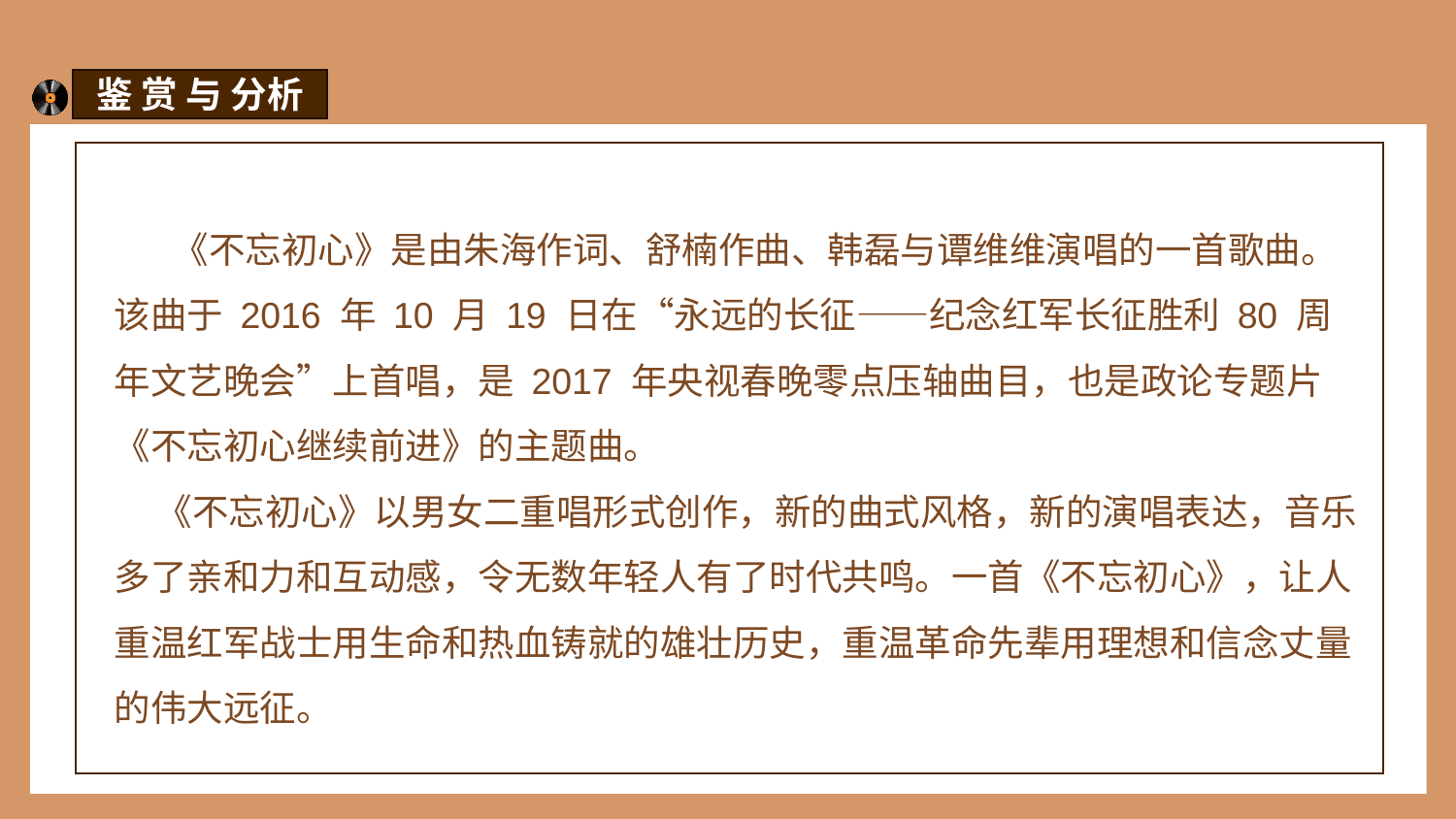

鉴 赏 与 分析

      《不忘初心》是由朱海作词、舒楠作曲、韩磊与谭维维演唱的一首歌曲。该曲于 2016 年 10 月 19 日在“永远的长征——纪念红军长征胜利 80 周年文艺晚会”上首唱，是 2017 年央视春晚零点压轴曲目，也是政论专题片《不忘初心继续前进》的主题曲。
    《不忘初心》以男女二重唱形式创作，新的曲式风格，新的演唱表达，音乐多了亲和力和互动感，令无数年轻人有了时代共鸣。一首《不忘初心》，让人重温红军战士用生命和热血铸就的雄壮历史，重温革命先辈用理想和信念丈量的伟大远征。